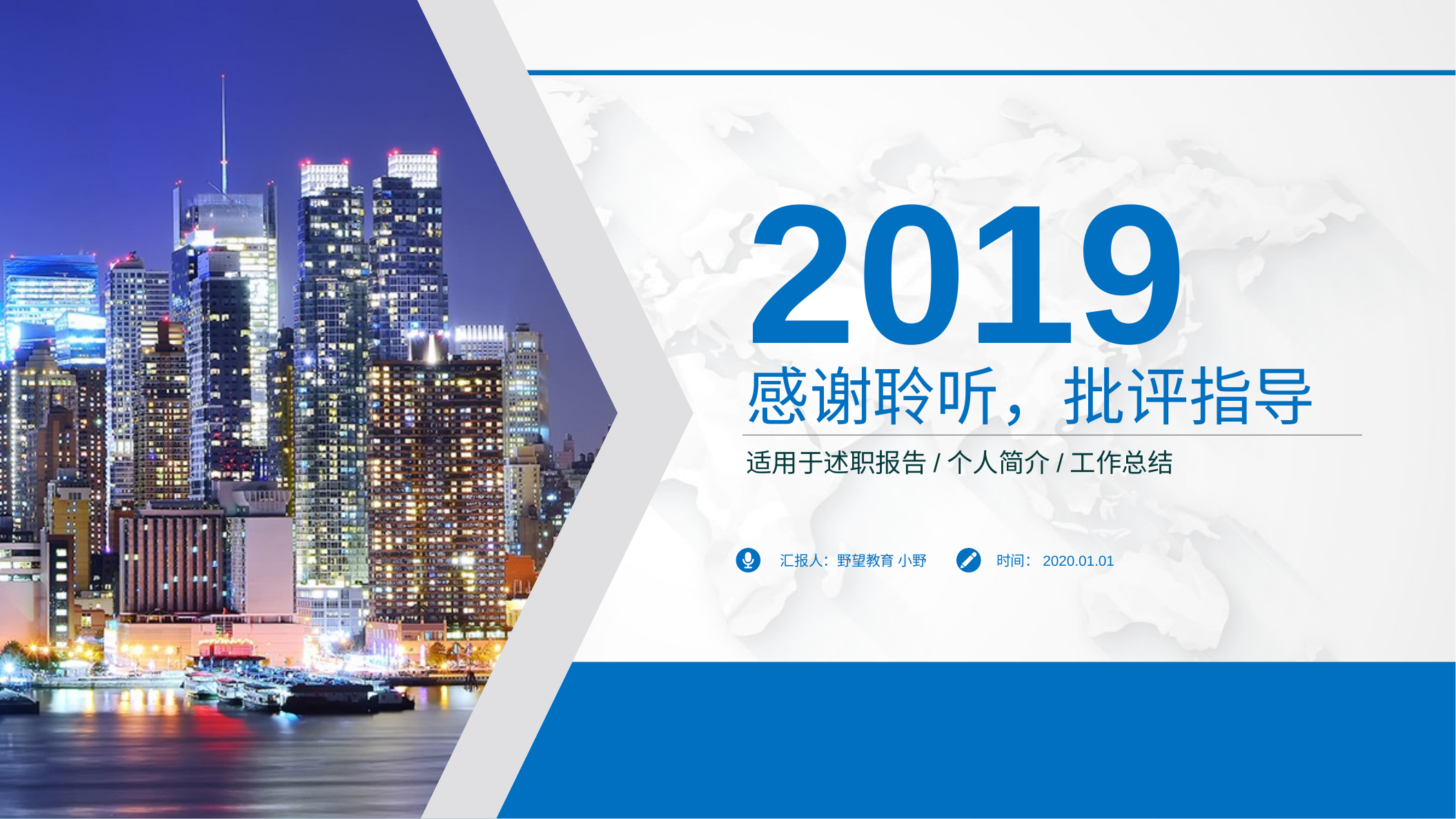

2019
感谢聆听，批评指导
适用于述职报告/个人简介/工作总结

汇报人：野望教育 小野

时间：2020.01.01